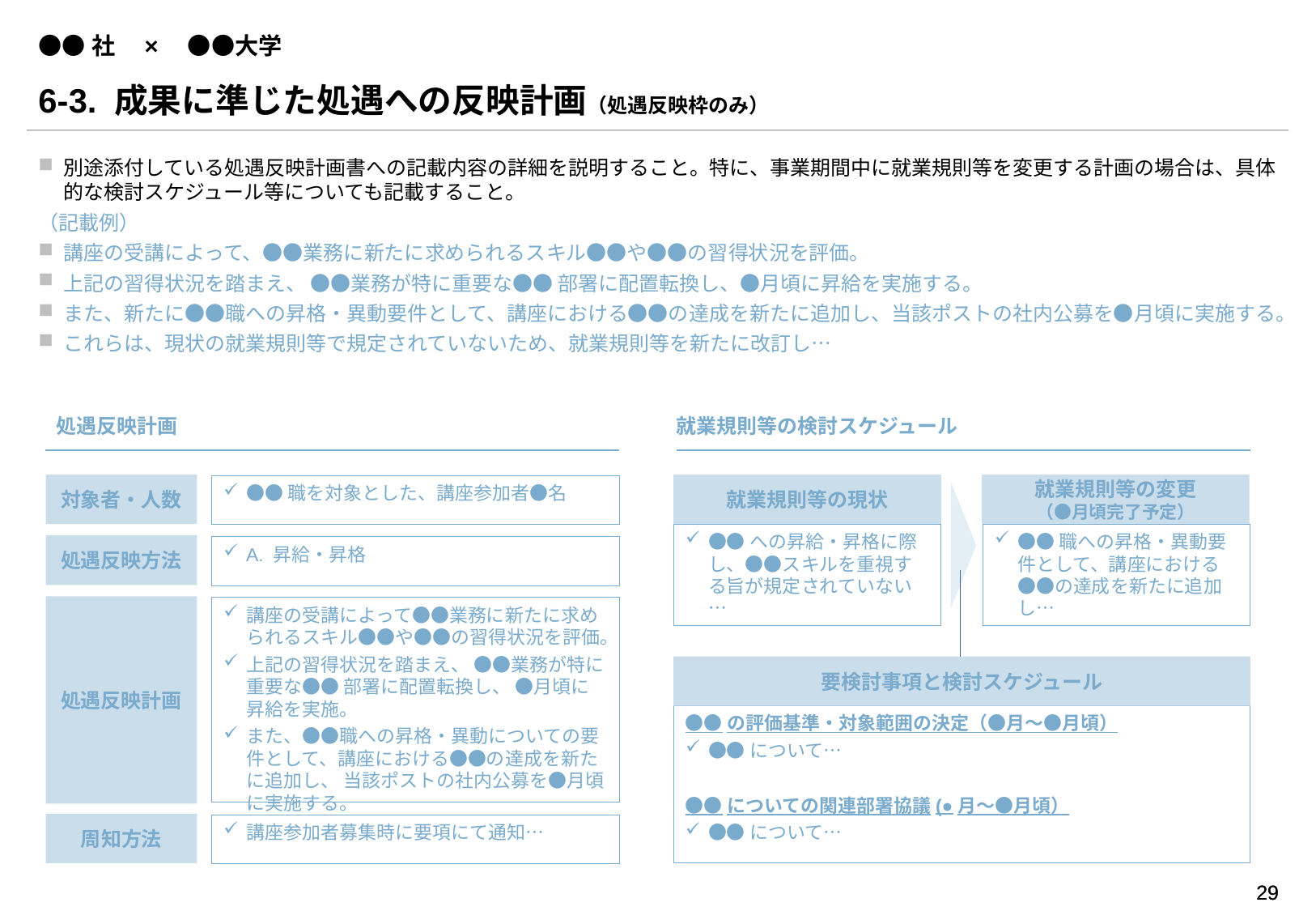

# ●●社　×　●●大学
6-3. 成果に準じた処遇への反映計画（処遇反映枠のみ）
別途添付している処遇反映計画書への記載内容の詳細を説明すること。特に、事業期間中に就業規則等を変更する計画の場合は、具体的な検討スケジュール等についても記載すること。
（記載例）
講座の受講によって、●●業務に新たに求められるスキル●●や●●の習得状況を評価。
上記の習得状況を踏まえ、 ●●業務が特に重要な●● 部署に配置転換し、●月頃に昇給を実施する。
また、新たに●●職への昇格・異動要件として、講座における●●の達成を新たに追加し、当該ポストの社内公募を●月頃に実施する。
これらは、現状の就業規則等で規定されていないため、就業規則等を新たに改訂し…
処遇反映計画
就業規則等の検討スケジュール
対象者・人数
就業規則等の現状
就業規則等の変更
（●月頃完了予定）
●●職を対象とした、講座参加者●名
●●への昇給・昇格に際し、●●スキルを重視する旨が規定されていない…
●●職への昇格・異動要件として、講座における●●の達成を新たに追加し…

処遇反映方法
A. 昇給・昇格
処遇反映計画
講座の受講によって●●業務に新たに求められるスキル●●や●●の習得状況を評価。
上記の習得状況を踏まえ、 ●●業務が特に重要な●● 部署に配置転換し、 ●月頃に昇給を実施。
また、●●職への昇格・異動についての要件として、講座における●●の達成を新たに追加し、 当該ポストの社内公募を●月頃に実施する。
要検討事項と検討スケジュール
●●の評価基準・対象範囲の決定（●月～●月頃）
●●について…

●●についての関連部署協議(●月～●月頃）
●●について…

周知方法
講座参加者募集時に要項にて通知…